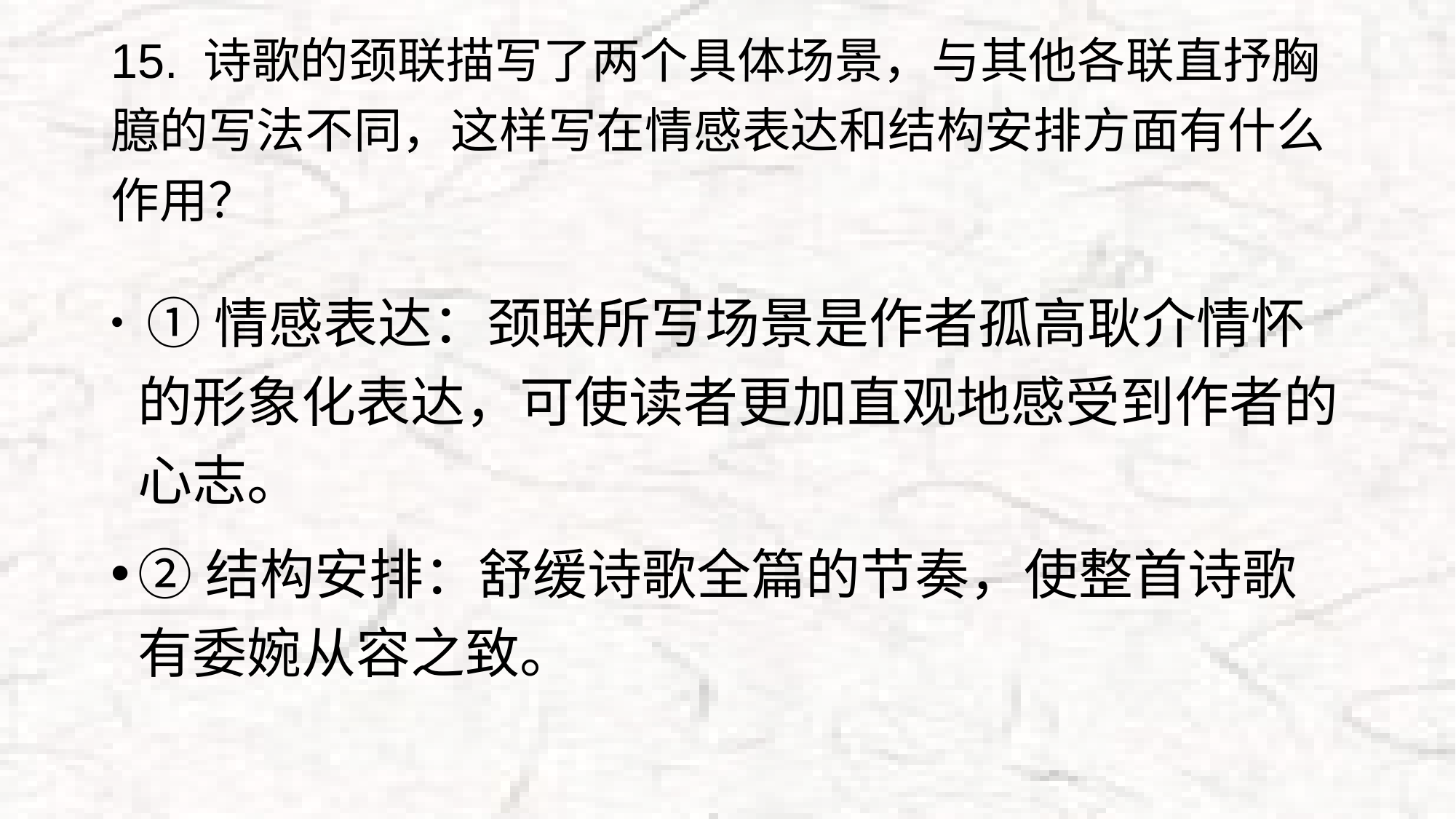

# 15. 诗歌的颈联描写了两个具体场景，与其他各联直抒胸臆的写法不同，这样写在情感表达和结构安排方面有什么作用？
 ①情感表达：颈联所写场景是作者孤高耿介情怀的形象化表达，可使读者更加直观地感受到作者的心志。
②结构安排：舒缓诗歌全篇的节奏，使整首诗歌有委婉从容之致。